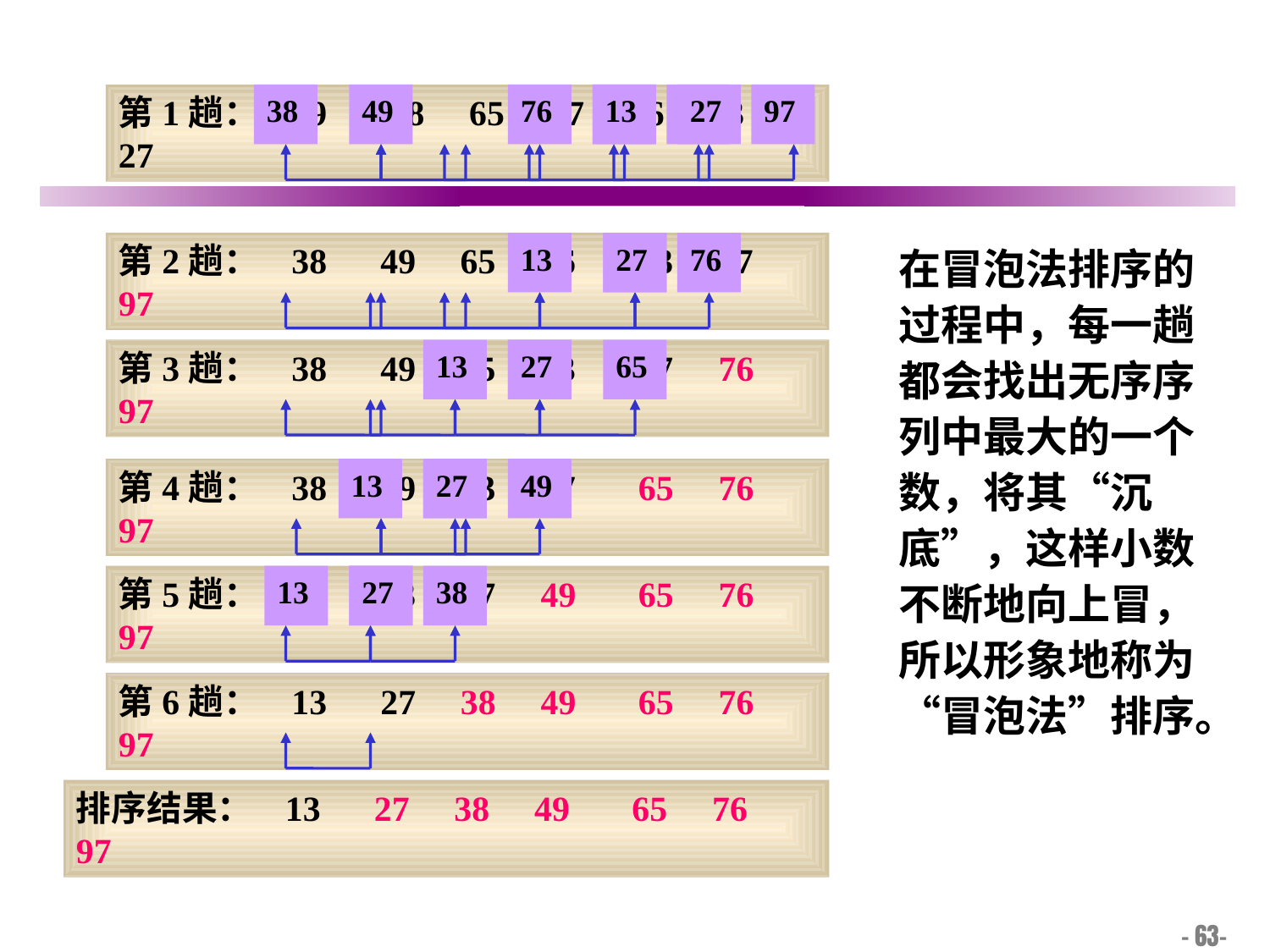

第1趟：   49       38     65     97     76     13     27
38
49
76
97
13
97
27
97

第2趟：   38      49     65     76       13     27    97
13
76
27
76
在冒泡法排序的过程中，每一趟都会找出无序序列中最大的一个数，将其“沉底”，这样小数不断地向上冒，所以形象地称为“冒泡法”排序。

第3趟：   38      49     65     13       27     76    97
13
65
27
65

第4趟：   38      49     13     27       65     76    97
13
49
27
49

第5趟：   38      13     27     49       65     76    97
13
38
27
38

第6趟：   13      27     38     49       65     76    97

排序结果：   13      27     38     49       65     76    97
 - 63-